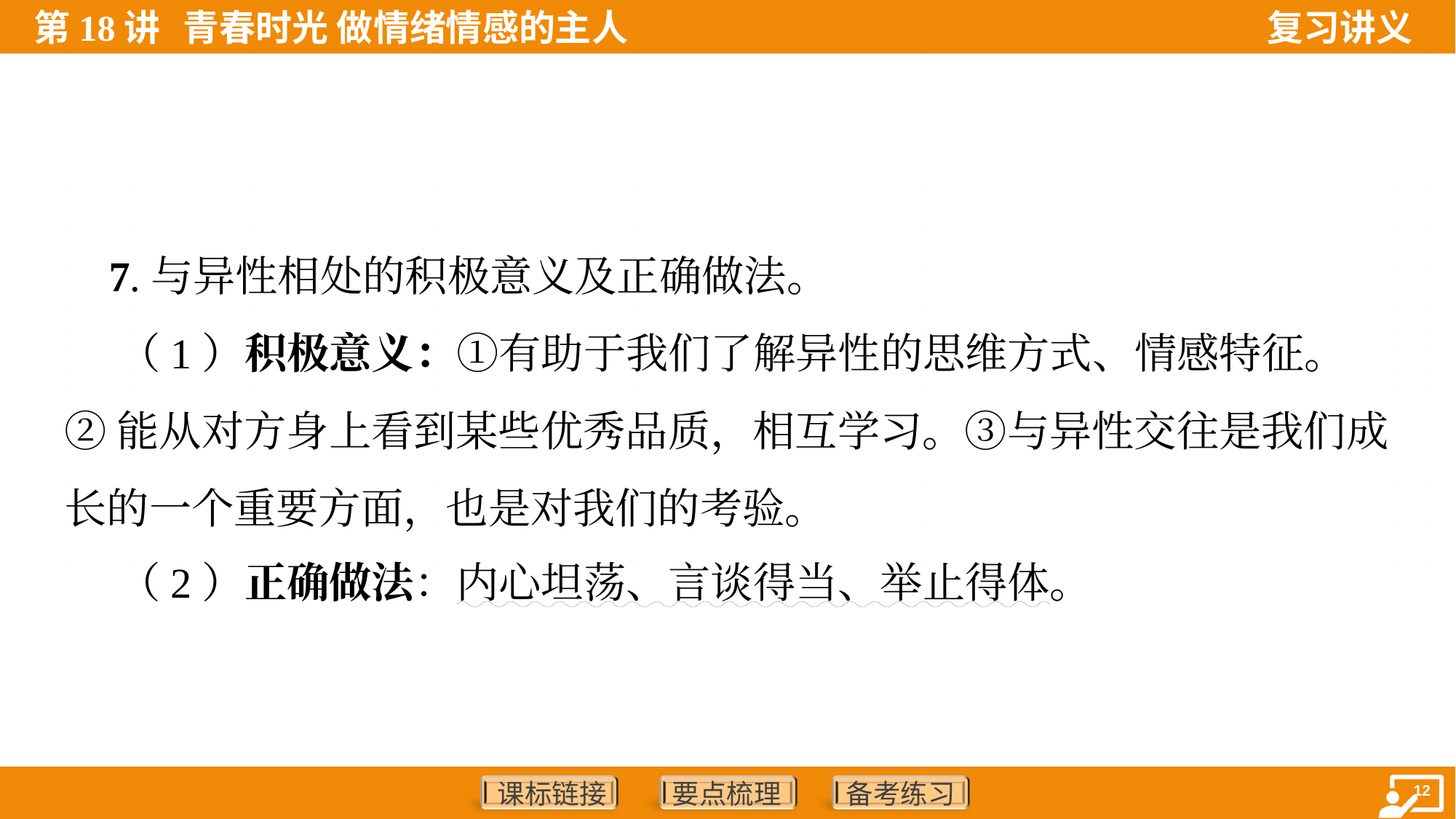

7.与异性相处的积极意义及正确做法。
    （1）积极意义：①有助于我们了解异性的思维方式、情感特征。
②能从对方身上看到某些优秀品质，相互学习。③与异性交往是我们成
长的一个重要方面，也是对我们的考验。
    （2）正确做法：内心坦荡、言谈得当、举止得体。